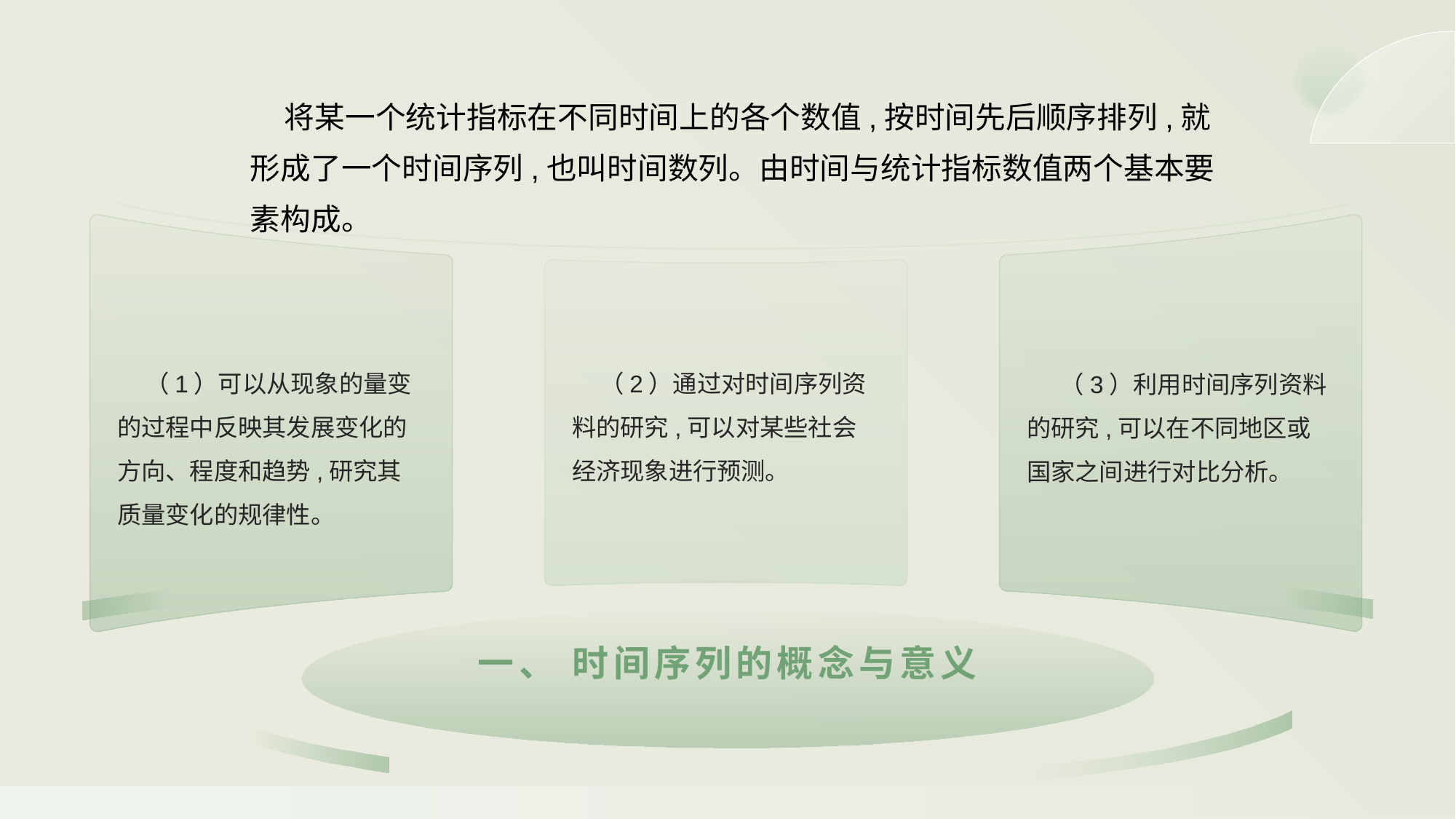

将某一个统计指标在不同时间上的各个数值,按时间先后顺序排列,就形成了一个时间序列,也叫时间数列。由时间与统计指标数值两个基本要素构成。

    （2）通过对时间序列资料的研究,可以对某些社会经济现象进行预测。
    （1）可以从现象的量变的过程中反映其发展变化的方向、程度和趋势,研究其质量变化的规律性。
     （3）利用时间序列资料的研究,可以在不同地区或国家之间进行对比分析。

一、 时间序列的概念与意义